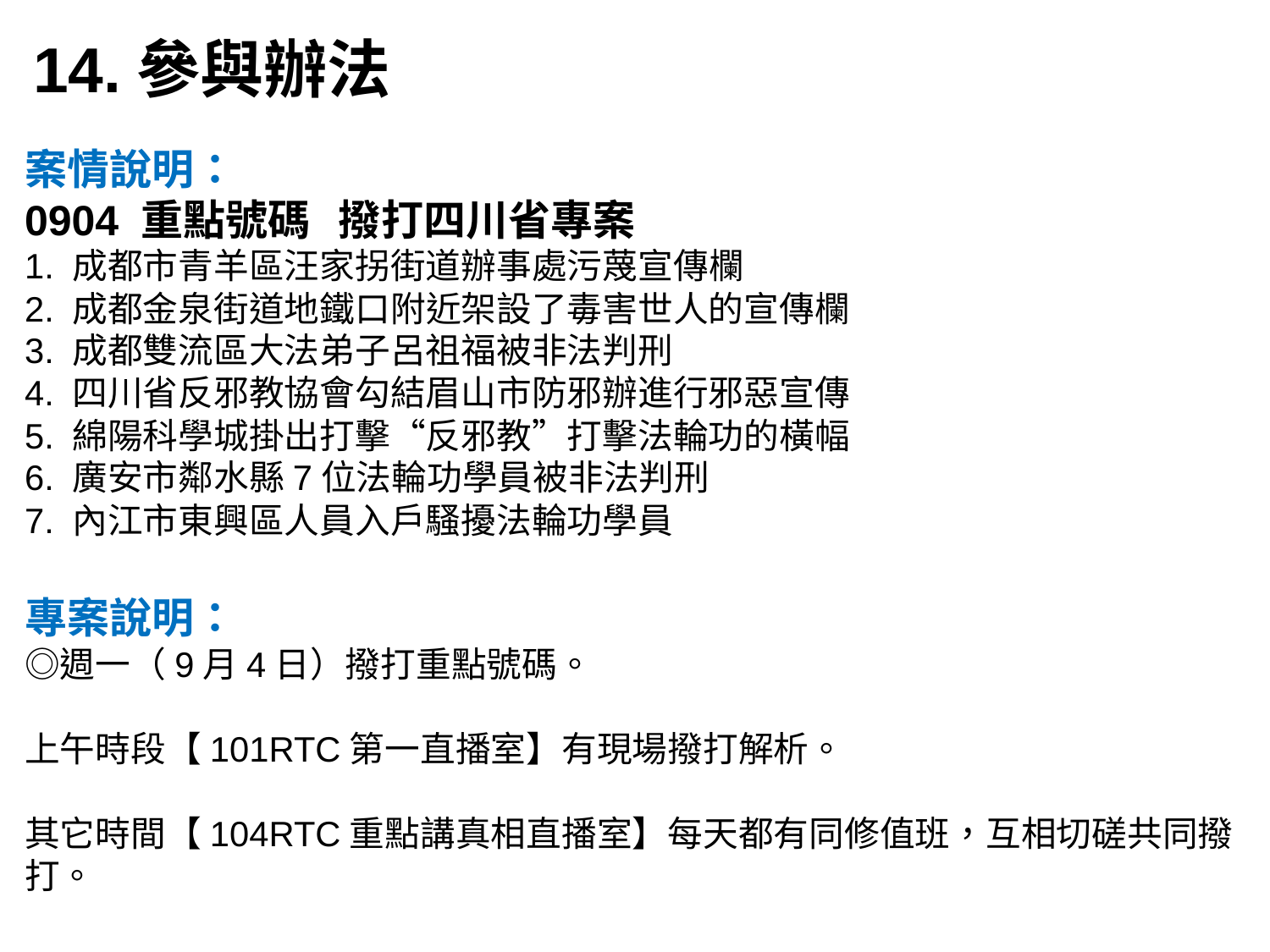

14.參與辦法
案情說明：
0904 重點號碼   撥打四川省專案
1. 成都市青羊區汪家拐街道辦事處污蔑宣傳欄
2. 成都金泉街道地鐵口附近架設了毒害世人的宣傳欄
3. 成都雙流區大法弟子呂祖福被非法判刑
4. 四川省反邪教協會勾結眉山市防邪辦進行邪惡宣傳
5. 綿陽科學城掛出打擊“反邪教”打擊法輪功的橫幅
6. 廣安市鄰水縣7位法輪功學員被非法判刑
7. 內江市東興區人員入戶騷擾法輪功學員

專案說明：
◎週一（9月4日）撥打重點號碼。
上午時段【101RTC第一直播室】有現場撥打解析。

其它時間【104RTC重點講真相直播室】每天都有同修值班，互相切磋共同撥打。